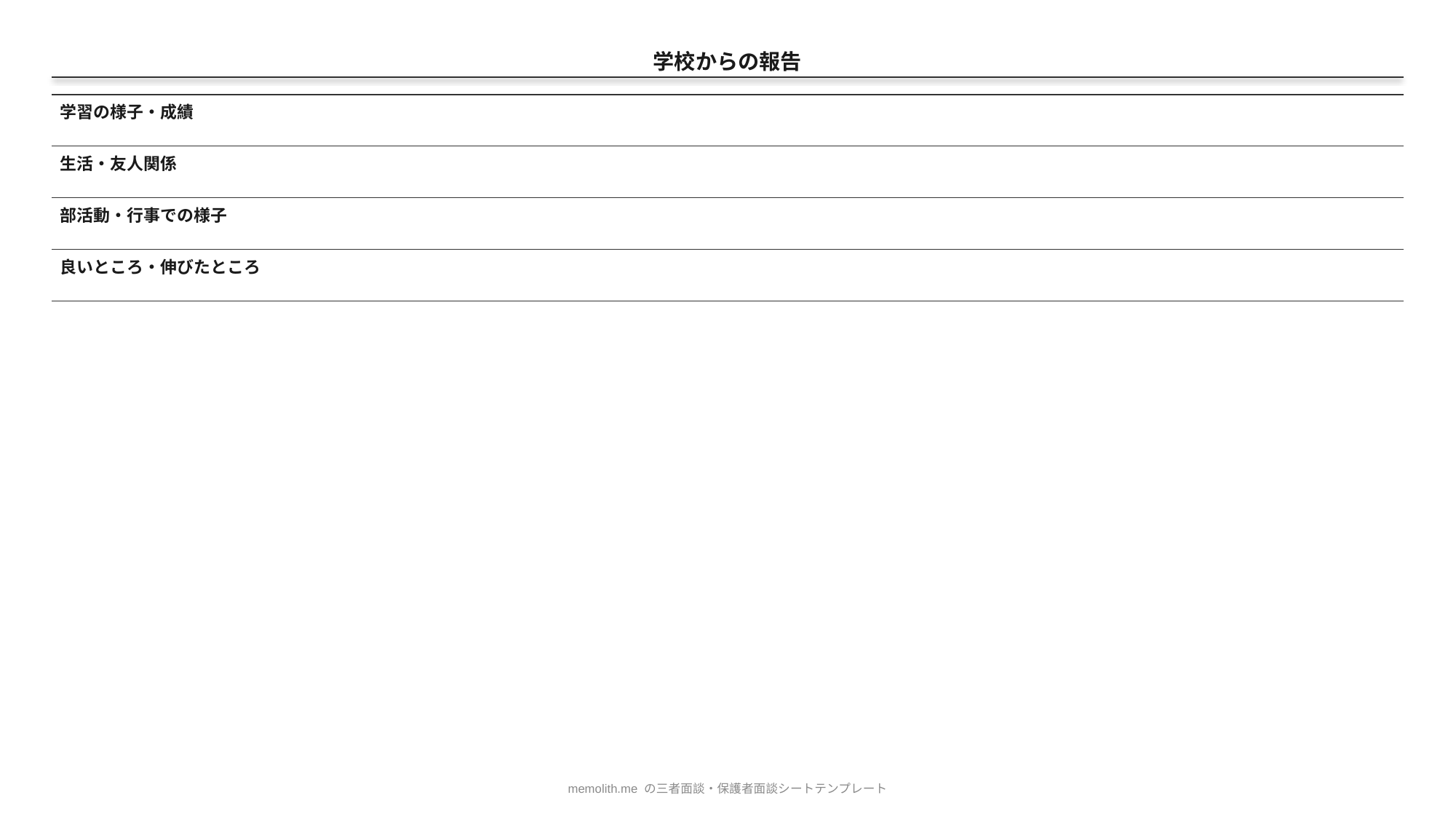

学校からの報告
| 学習の様子・成績 |  |
| --- | --- |
| 生活・友人関係 |  |
| 部活動・行事での様子 |  |
| 良いところ・伸びたところ |  |
memolith.me の三者面談・保護者面談シートテンプレート